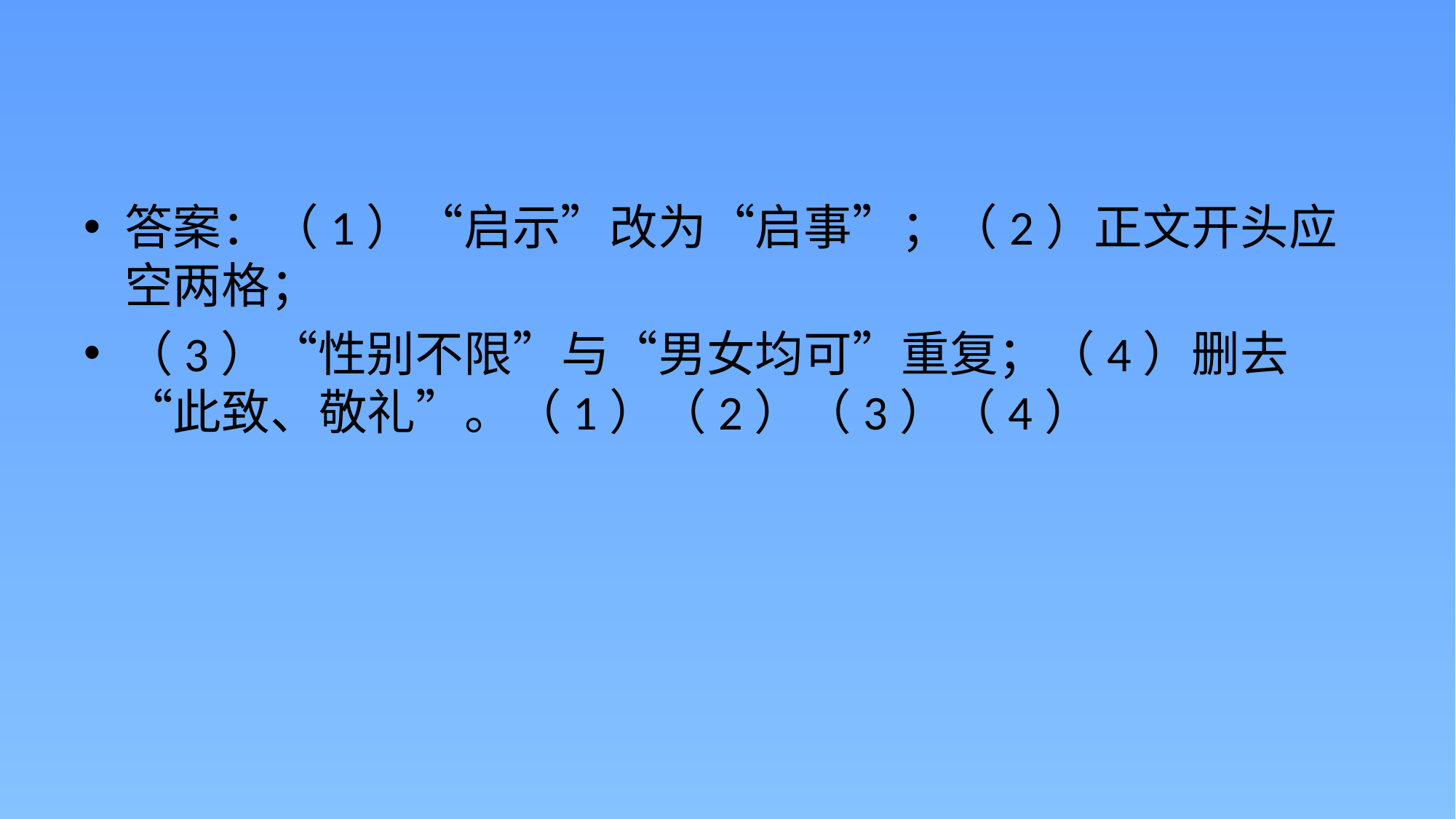

#
答案：（1）“启示”改为“启事”；（2）正文开头应空两格；
（3）“性别不限”与“男女均可”重复；（4）删去“此致、敬礼”。（1）（2）（3）（4）